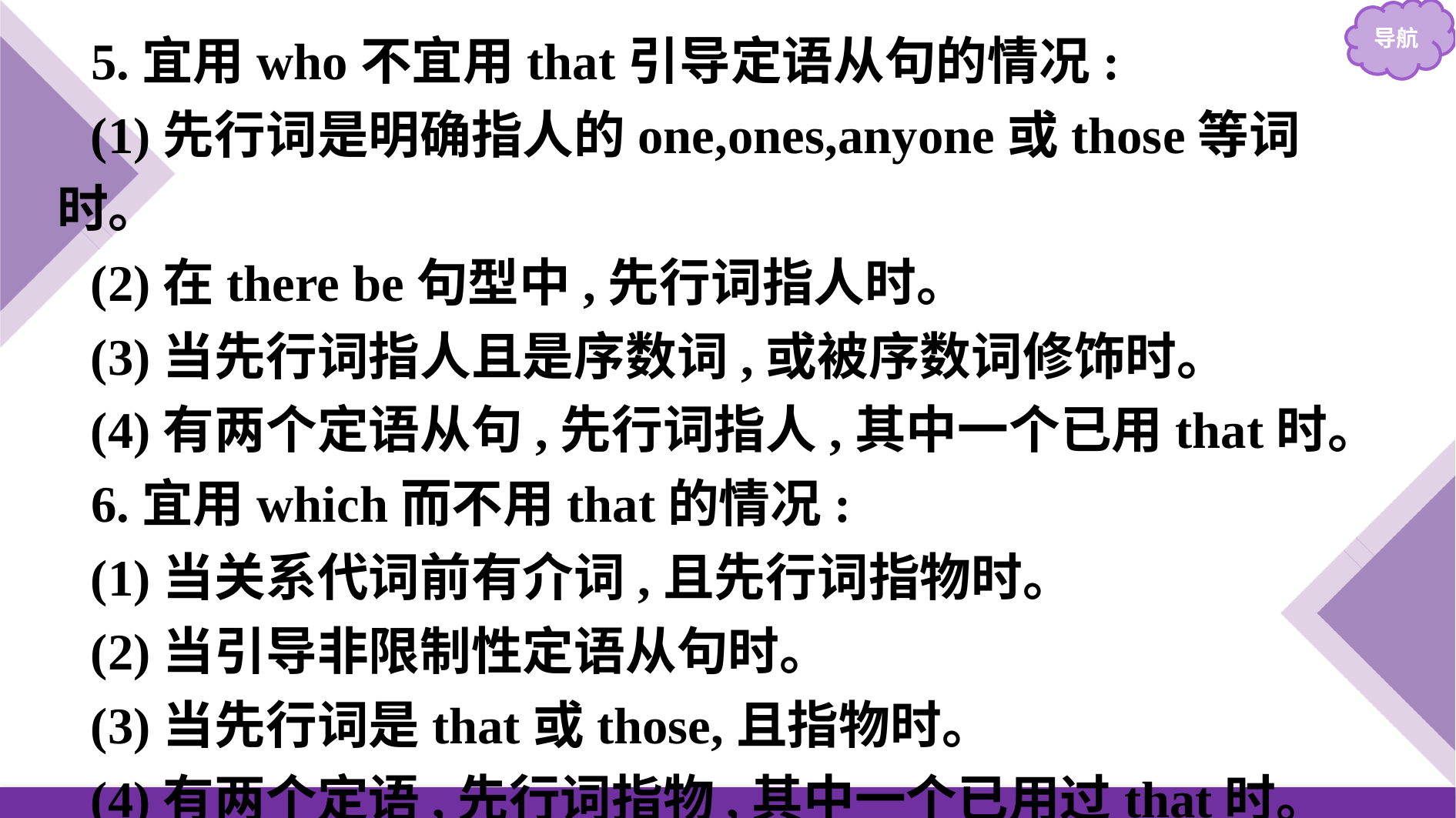

5.宜用who不宜用that引导定语从句的情况:
(1)先行词是明确指人的one,ones,anyone或those等词时。
(2)在there be句型中,先行词指人时。
(3)当先行词指人且是序数词,或被序数词修饰时。
(4)有两个定语从句,先行词指人,其中一个已用that时。
6.宜用which而不用that的情况:
(1)当关系代词前有介词,且先行词指物时。
(2)当引导非限制性定语从句时。
(3)当先行词是that或those,且指物时。
(4)有两个定语,先行词指物,其中一个已用过that时。